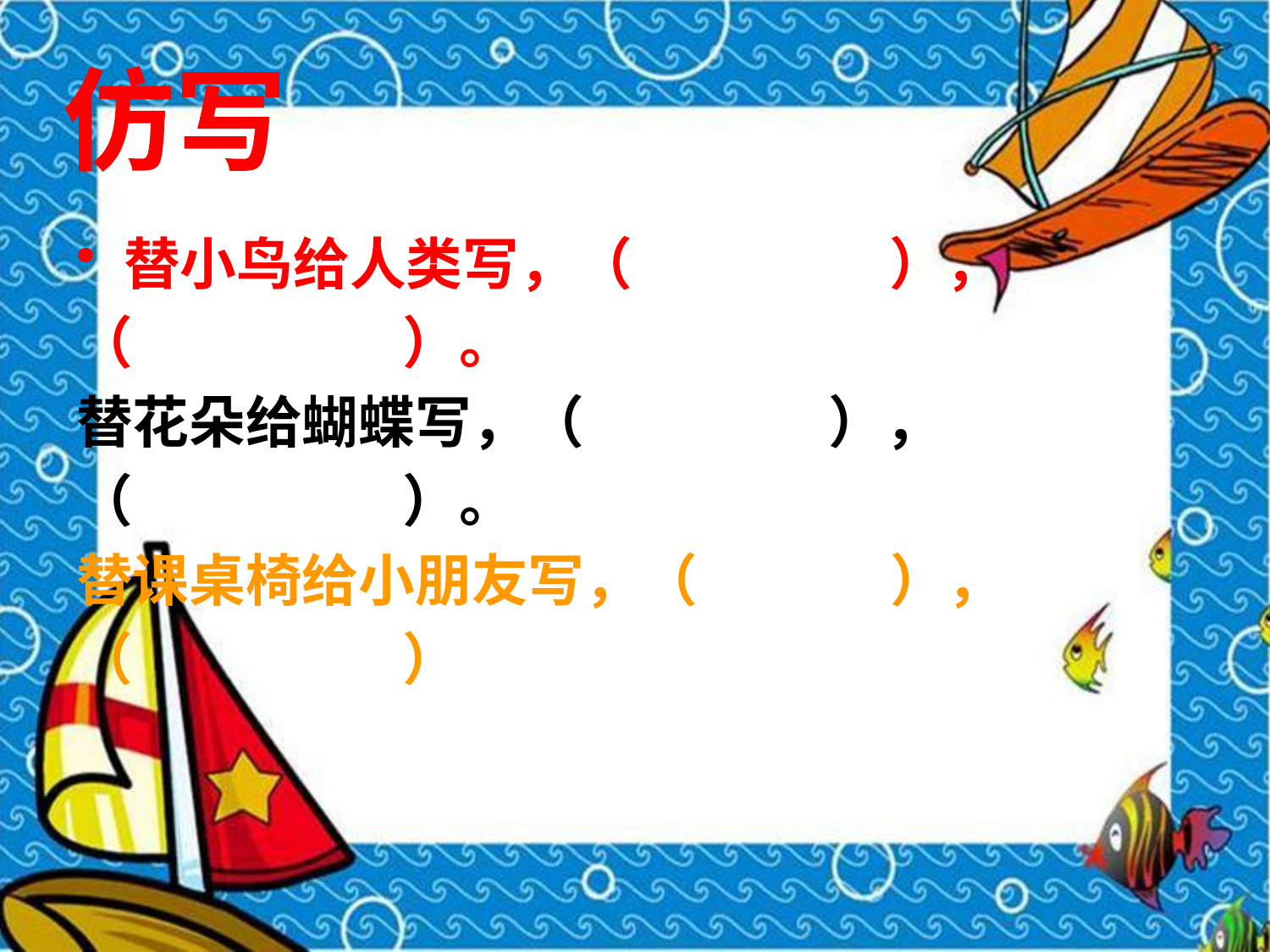

#
仿写
替小鸟给人类写，（                    ），
（                     ）。
替花朵给蝴蝶写，（                   ），
（                     ）。
替课桌椅给小朋友写，（               ），
（                     ）